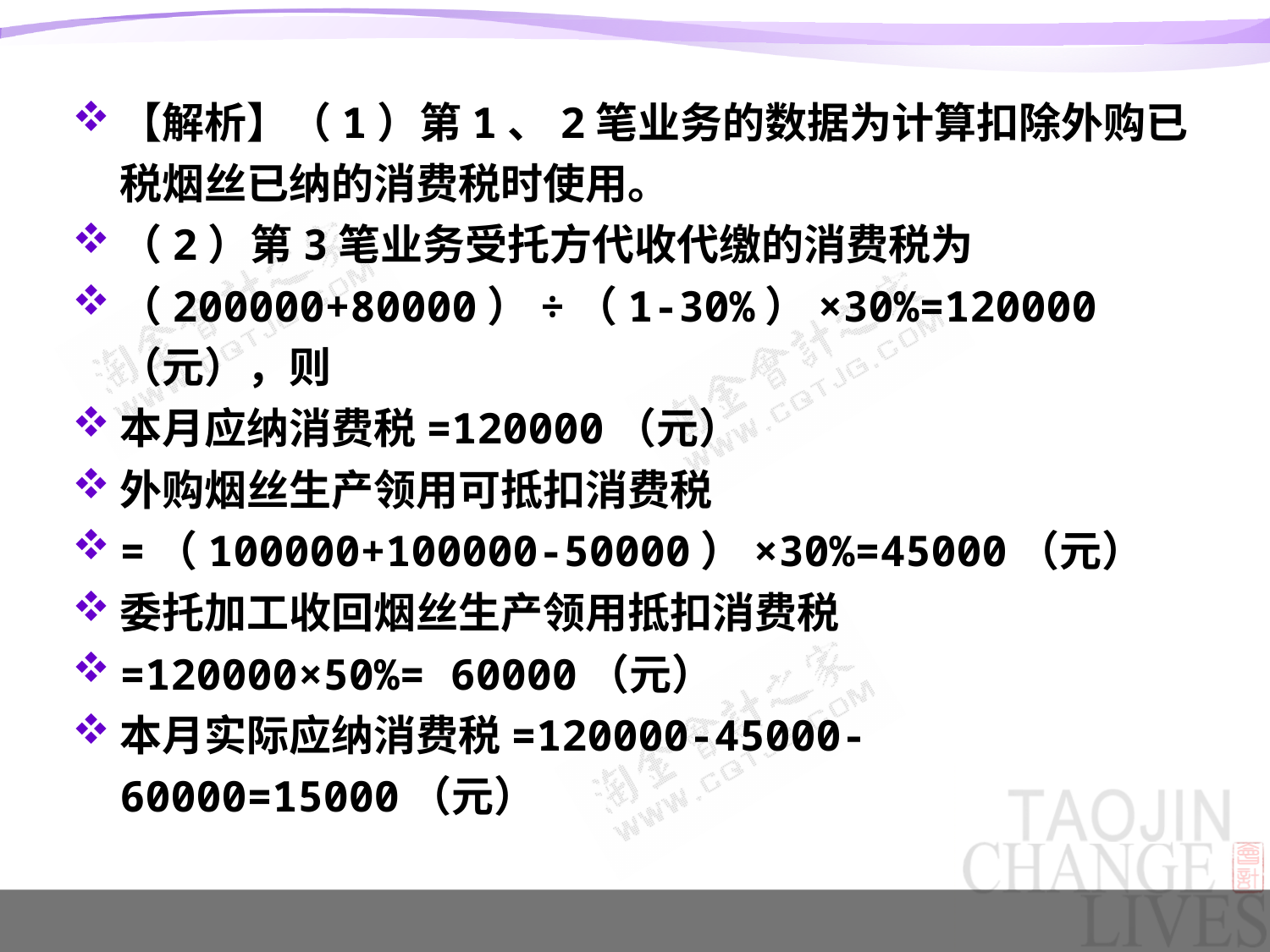

#
【解析】（1）第1、2笔业务的数据为计算扣除外购已税烟丝已纳的消费税时使用。
（2）第3笔业务受托方代收代缴的消费税为
（200000+80000）÷（1-30%）×30%=120000（元），则
本月应纳消费税=120000（元）
外购烟丝生产领用可抵扣消费税
=（100000+100000-50000）×30%=45000（元）
委托加工收回烟丝生产领用抵扣消费税
=120000×50%= 60000（元）
本月实际应纳消费税=120000-45000-60000=15000（元）